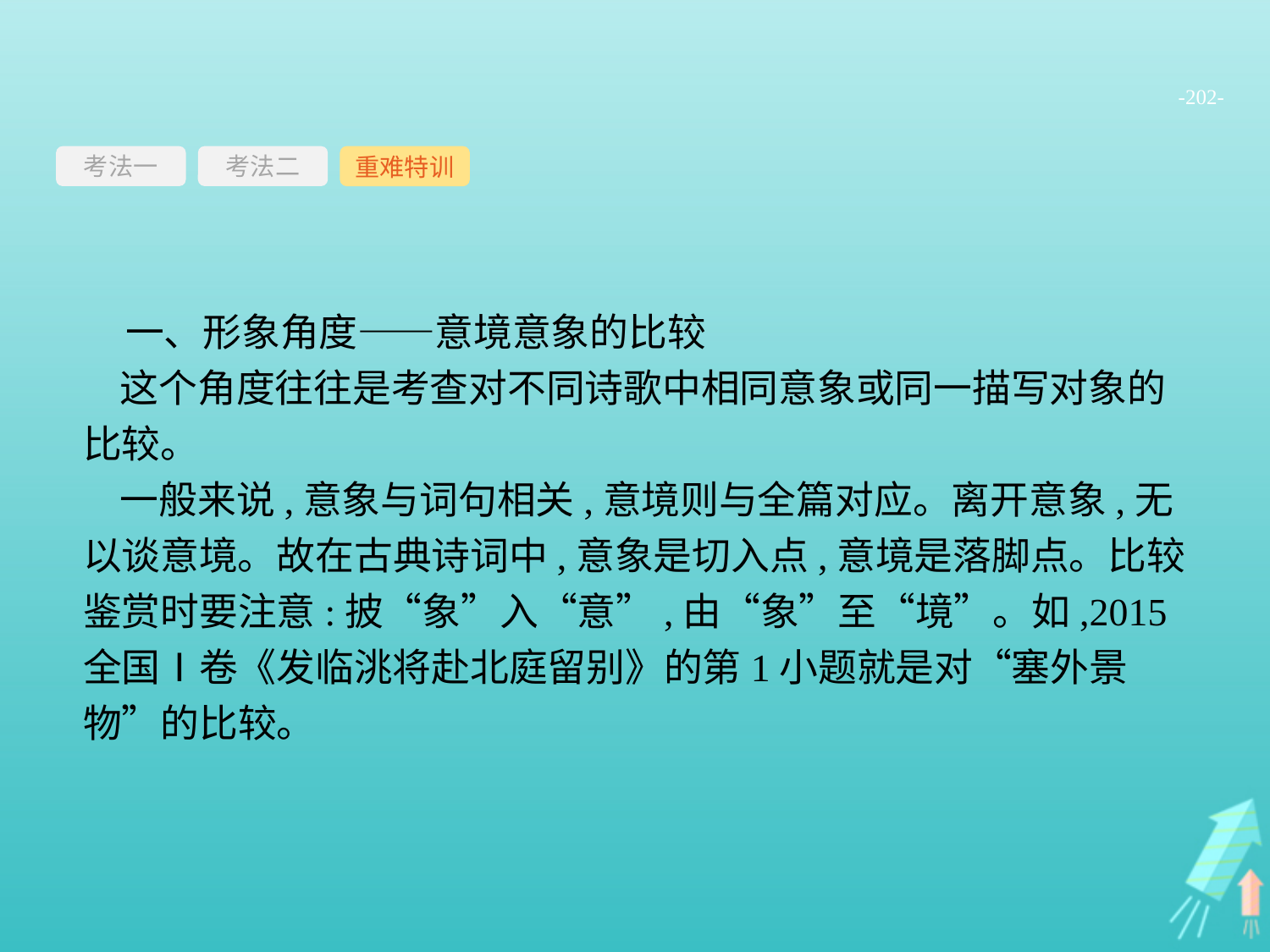

-202-
考法一
重难特训
考法二
一、形象角度——意境意象的比较
这个角度往往是考查对不同诗歌中相同意象或同一描写对象的比较。
一般来说,意象与词句相关,意境则与全篇对应。离开意象,无以谈意境。故在古典诗词中,意象是切入点,意境是落脚点。比较鉴赏时要注意:披“象”入“意”,由“象”至“境”。如,2015全国Ⅰ卷《发临洮将赴北庭留别》的第1小题就是对“塞外景物”的比较。